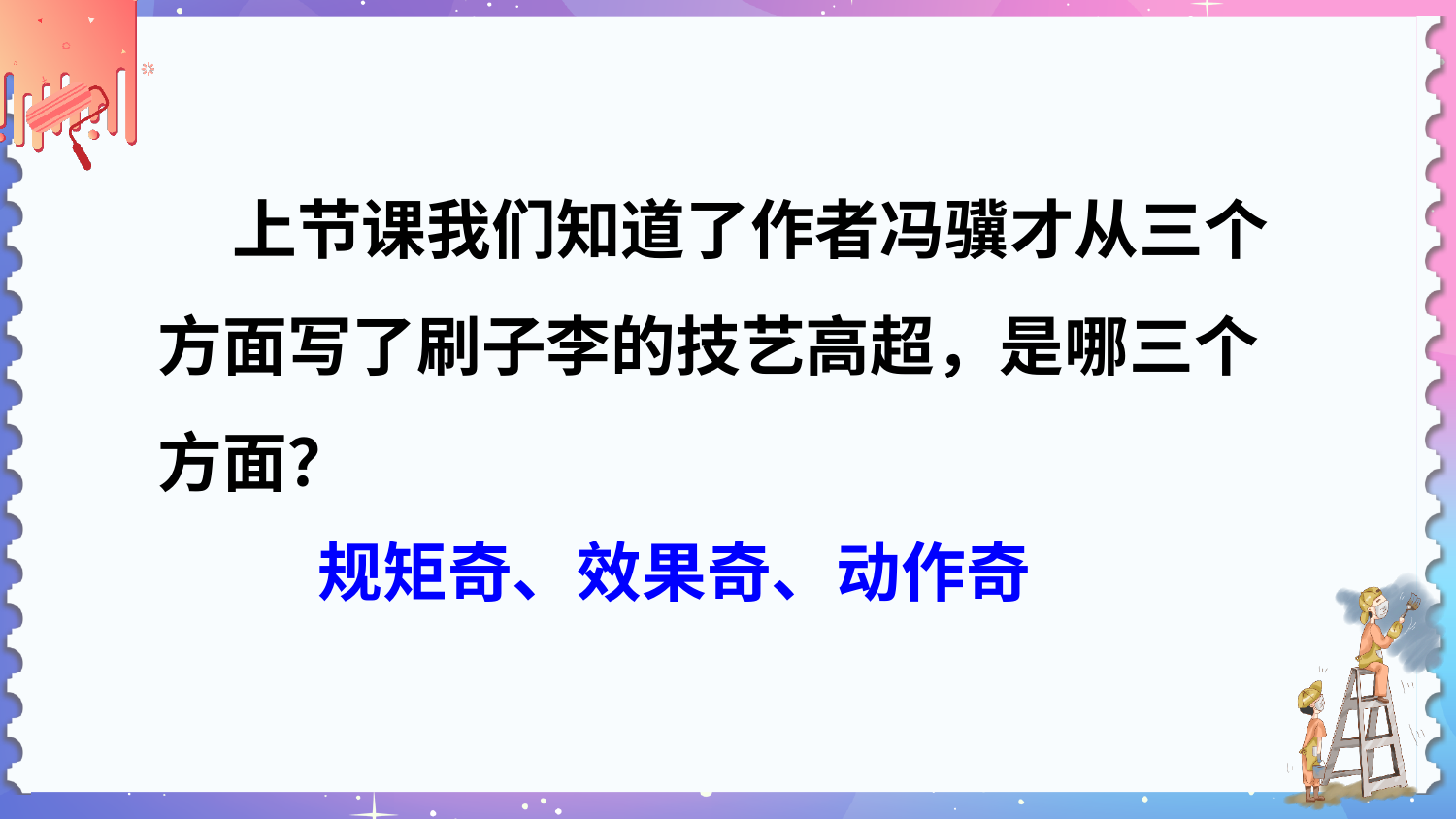

上节课我们知道了作者冯骥才从三个方面写了刷子李的技艺高超，是哪三个方面？
规矩奇、效果奇、动作奇